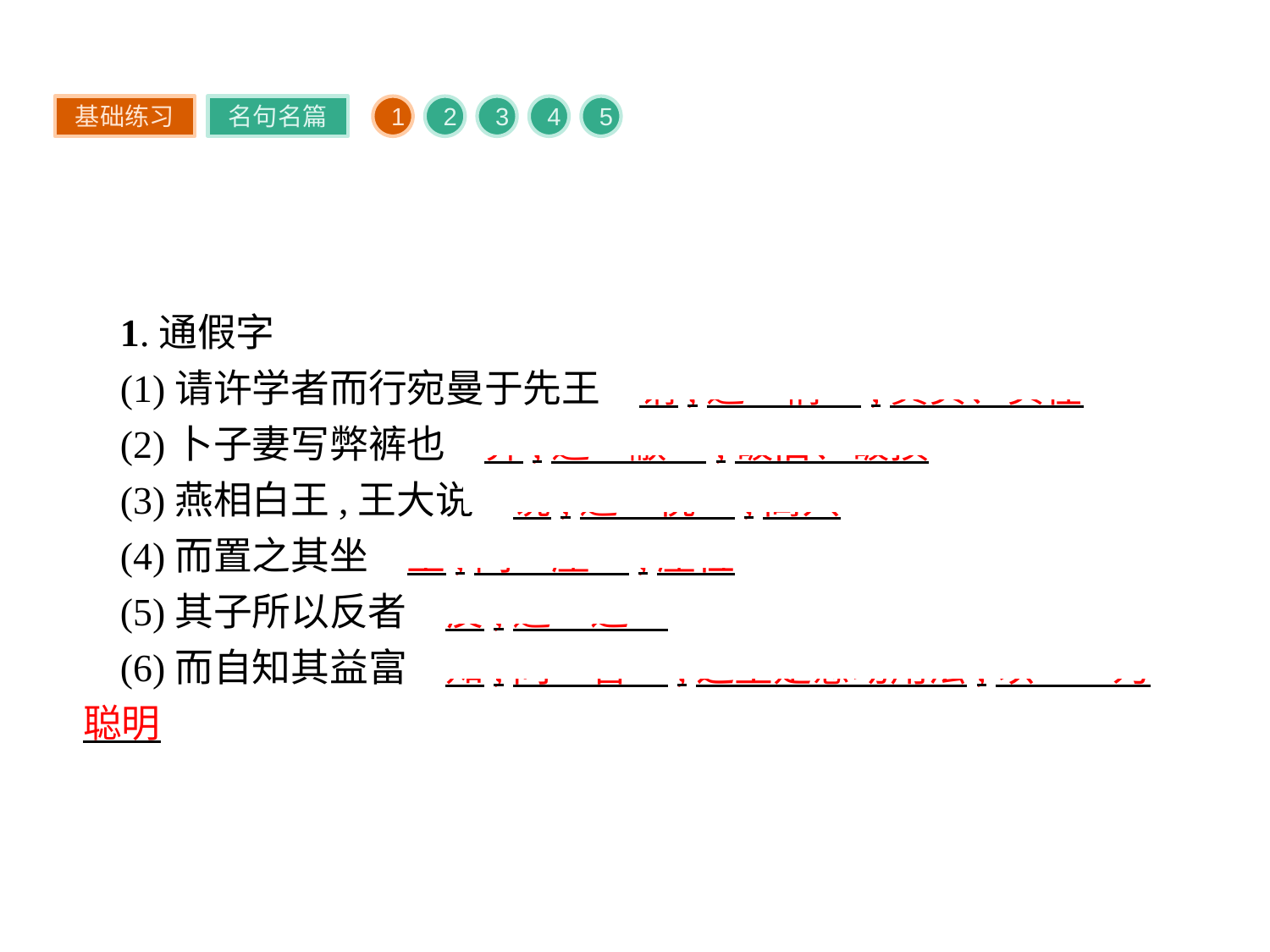

基础练习
名句名篇
1
2
3
4
5
1.通假字
(1)请许学者而行宛曼于先王　请,通“情”,真实、实在
(2)卜子妻写弊裤也　弊,通“敝”,破旧、破损
(3)燕相白王,王大说　说,通“悦”,高兴
(4)而置之其坐　坐,同“座”,座位
(5)其子所以反者　反,通“返”
(6)而自知其益富　知,同“智”,这里是意动用法,以……为聪明